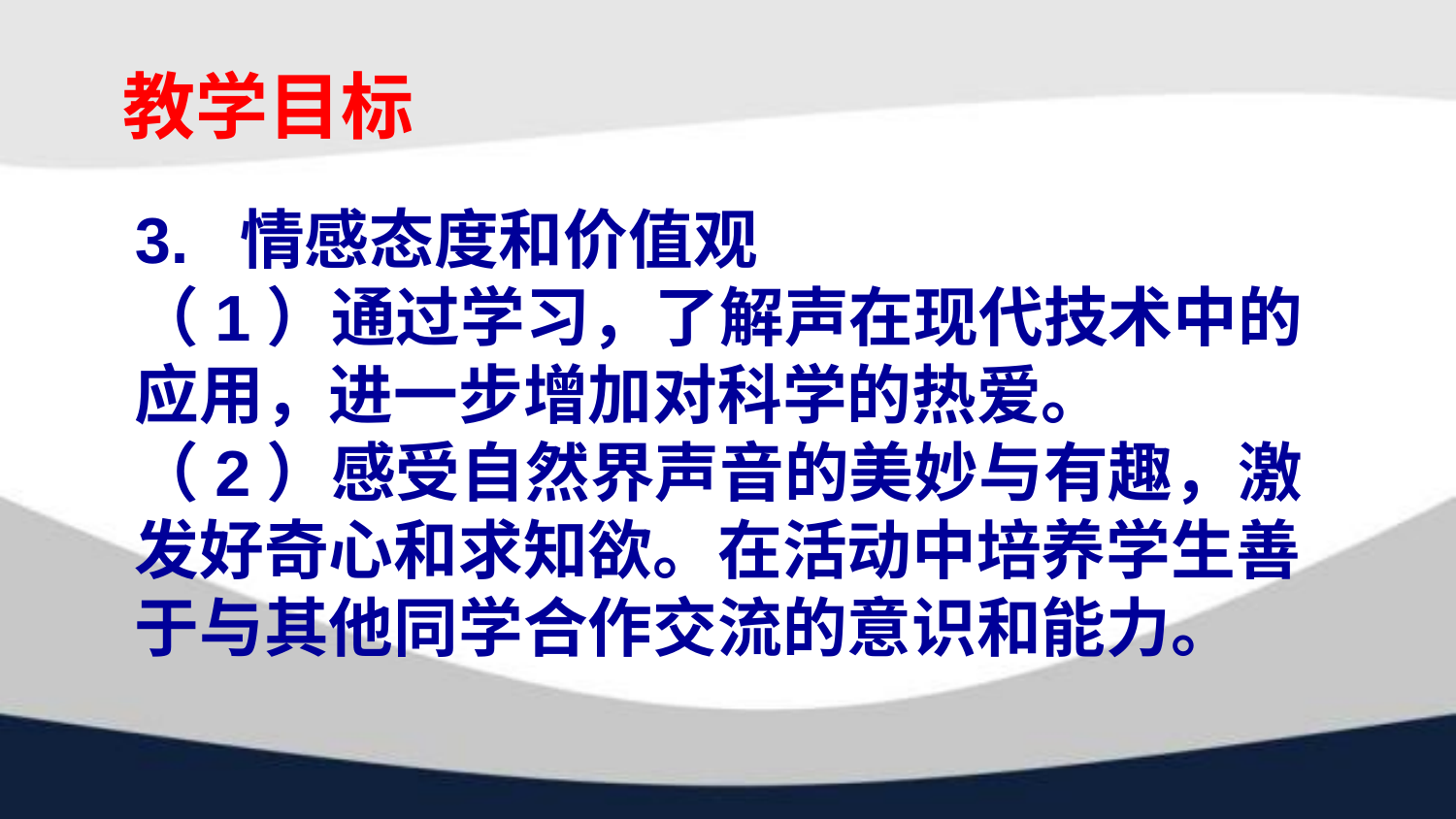

教学目标
3.  情感态度和价值观
（1）通过学习，了解声在现代技术中的应用，进一步增加对科学的热爱。
（2）感受自然界声音的美妙与有趣，激发好奇心和求知欲。在活动中培养学生善于与其他同学合作交流的意识和能力。